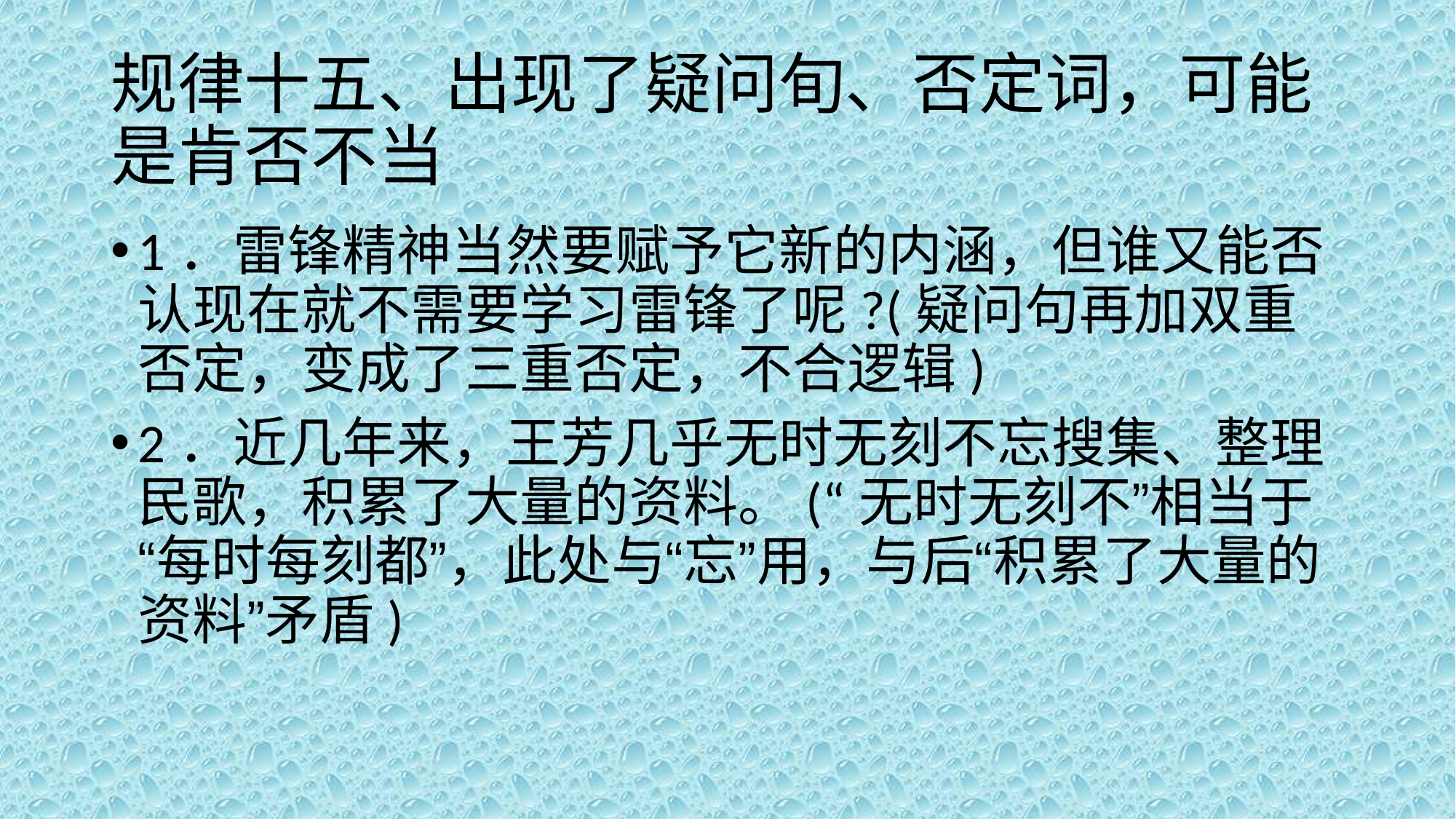

# 规律十五、出现了疑问旬、否定词，可能是肯否不当
1．雷锋精神当然要赋予它新的内涵，但谁又能否认现在就不需要学习雷锋了呢?(疑问句再加双重否定，变成了三重否定，不合逻辑)
2．近几年来，王芳几乎无时无刻不忘搜集、整理民歌，积累了大量的资料。(“无时无刻不”相当于“每时每刻都”，此处与“忘”用，与后“积累了大量的资料”矛盾)